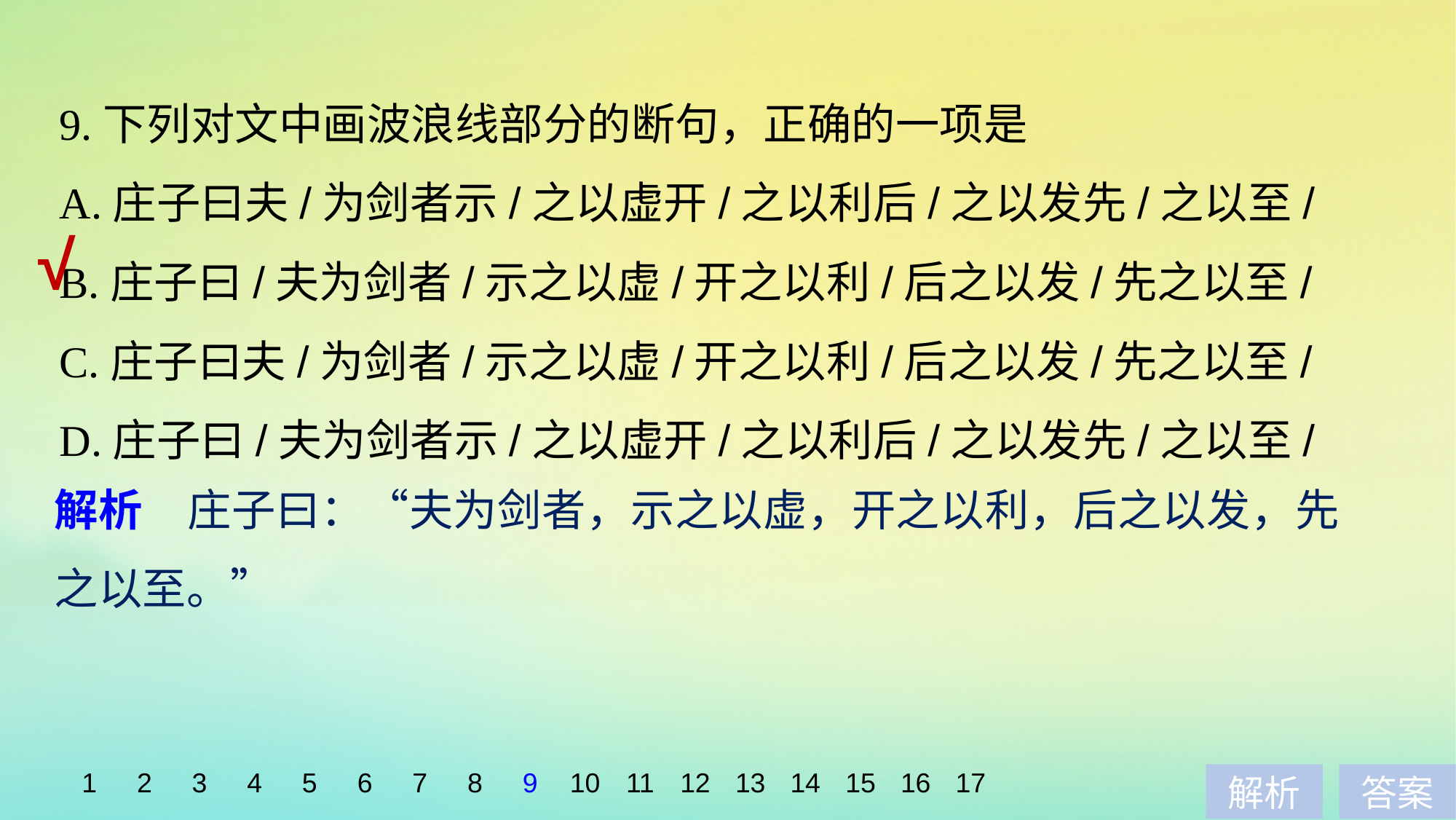

9.下列对文中画波浪线部分的断句，正确的一项是
A.庄子曰夫/为剑者示/之以虚开/之以利后/之以发先/之以至/
B.庄子曰/夫为剑者/示之以虚/开之以利/后之以发/先之以至/
C.庄子曰夫/为剑者/示之以虚/开之以利/后之以发/先之以至/
D.庄子曰/夫为剑者示/之以虚开/之以利后/之以发先/之以至/
√
解析　庄子曰：“夫为剑者，示之以虚，开之以利，后之以发，先之以至。”
1
2
3
4
5
6
7
8
9
10
11
12
13
14
15
16
17
解析
答案